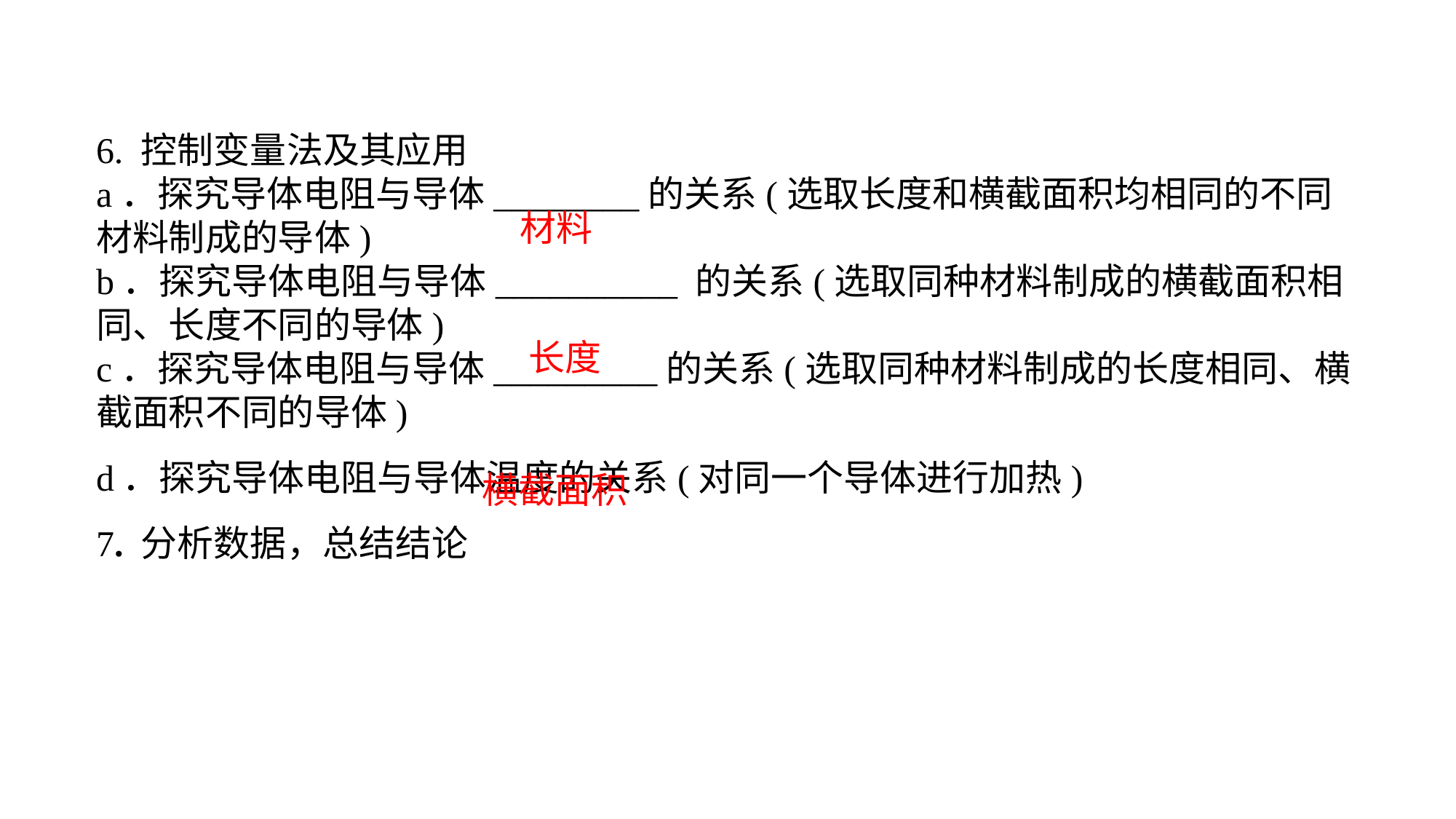

6. 控制变量法及其应用a．探究导体电阻与导体________的关系(选取长度和横截面积均相同的不同材料制成的导体)b．探究导体电阻与导体__________ 的关系(选取同种材料制成的横截面积相同、长度不同的导体)c．探究导体电阻与导体_________的关系(选取同种材料制成的长度相同、横截面积不同的导体)d．探究导体电阻与导体温度的关系(对同一个导体进行加热)
7. 分析数据，总结结论
材料
长度
横截面积